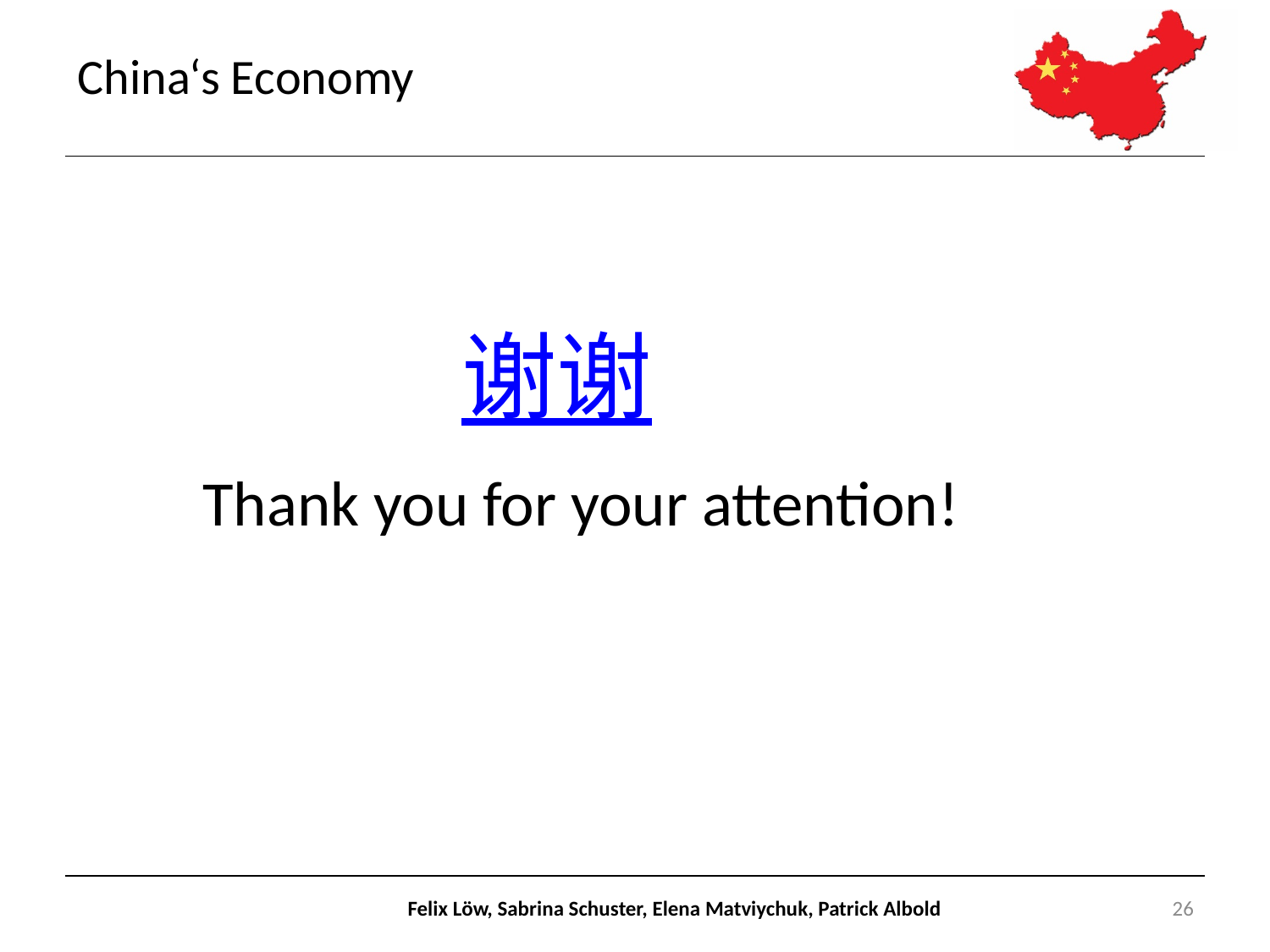

# China‘s Economy
谢谢
Thank you for your attention!
26
Felix Löw, Sabrina Schuster, Elena Matviychuk, Patrick Albold